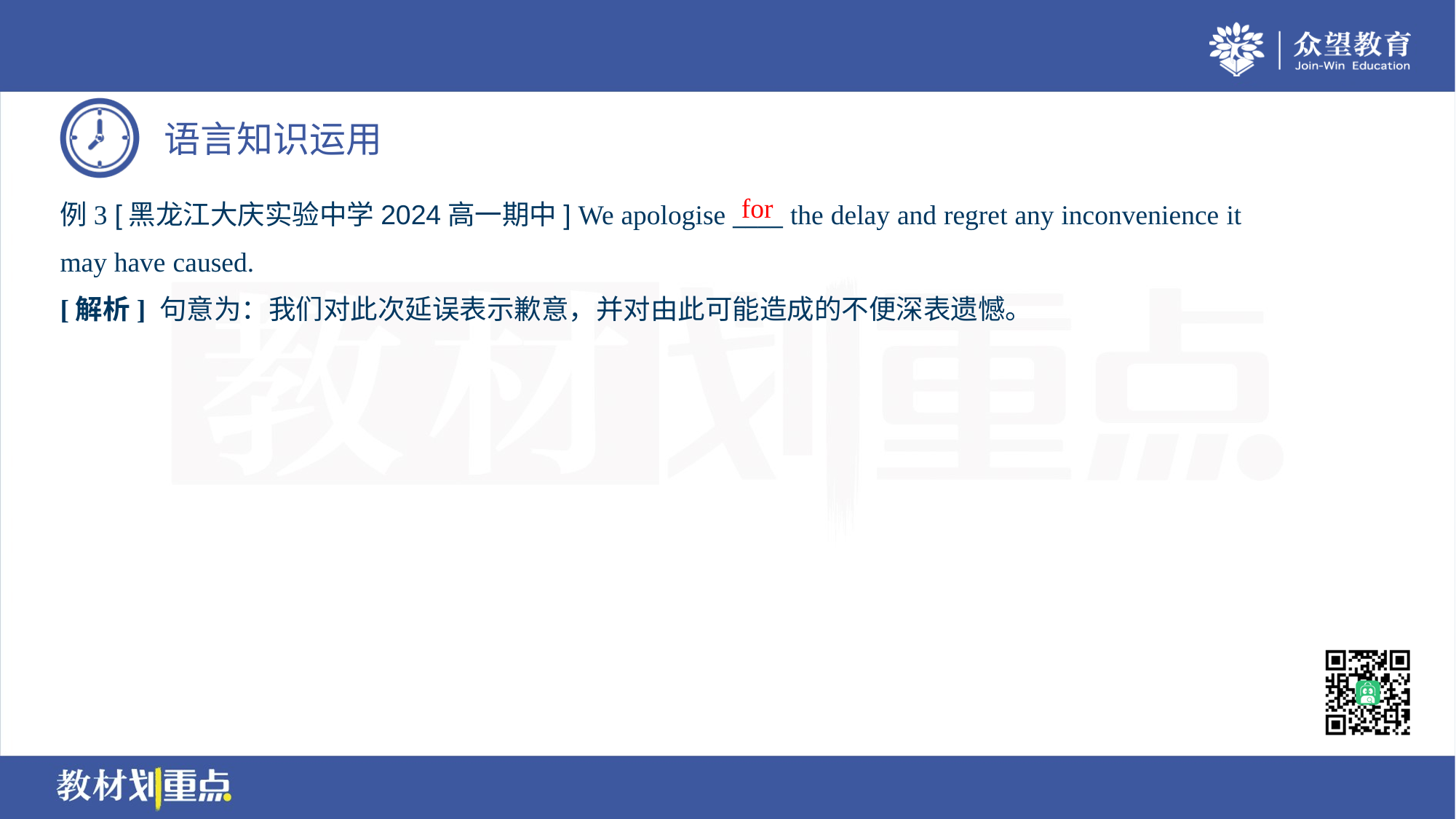

for
例3 [黑龙江大庆实验中学2024高一期中] We apologise ____ the delay and regret any inconvenience it
may have caused.
[解析] 句意为：我们对此次延误表示歉意，并对由此可能造成的不便深表遗憾。